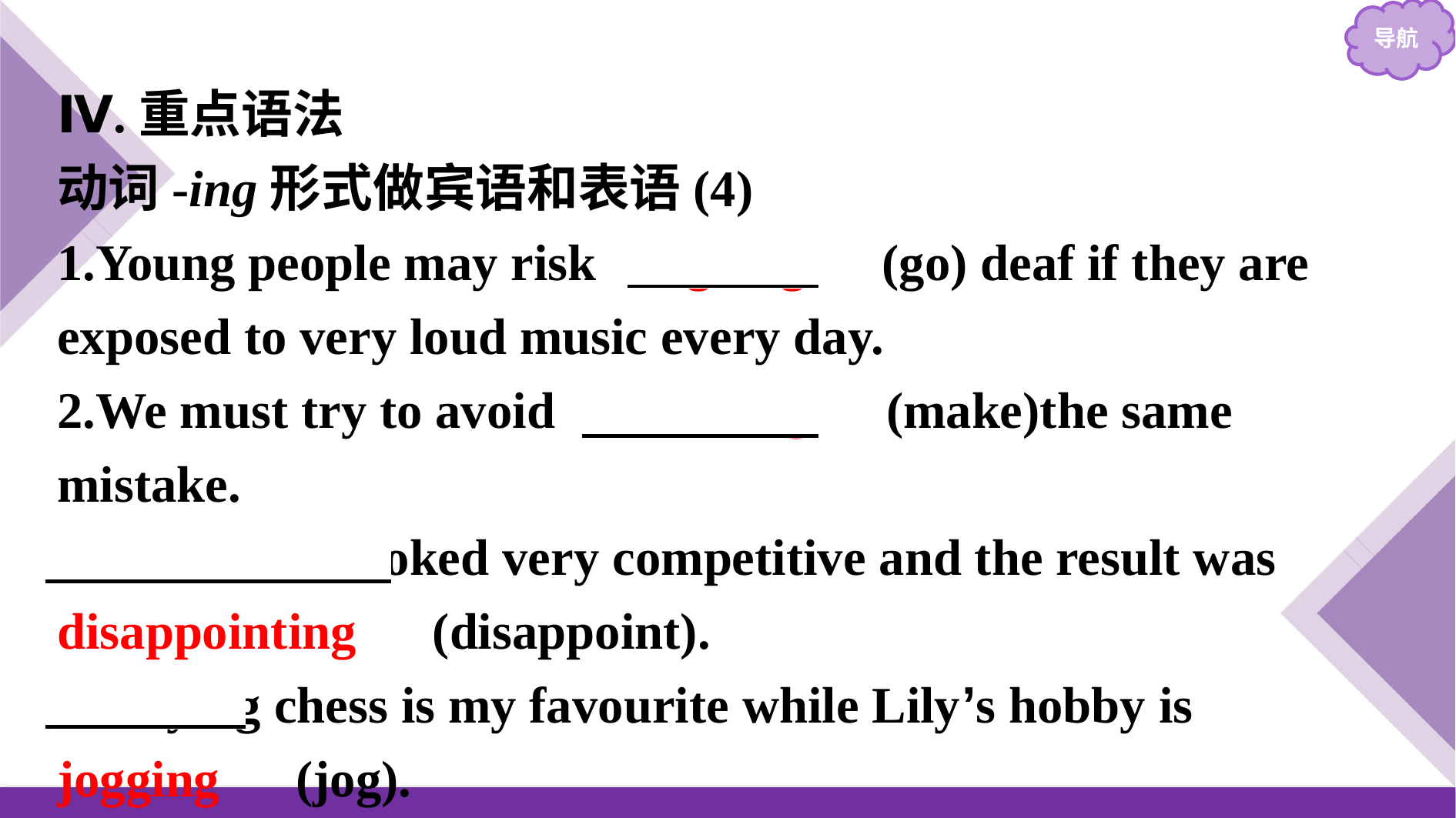

Ⅳ.重点语法
动词-ing形式做宾语和表语(4)
1.Young people may risk 　going　(go) deaf if they are exposed to very loud music every day.
2.We must try to avoid 　making　(make)the same mistake.
3.The match looked very competitive and the result was 　disappointing　(disappoint).
4.Playing chess is my favourite while Lily’s hobby is 　jogging　(jog).